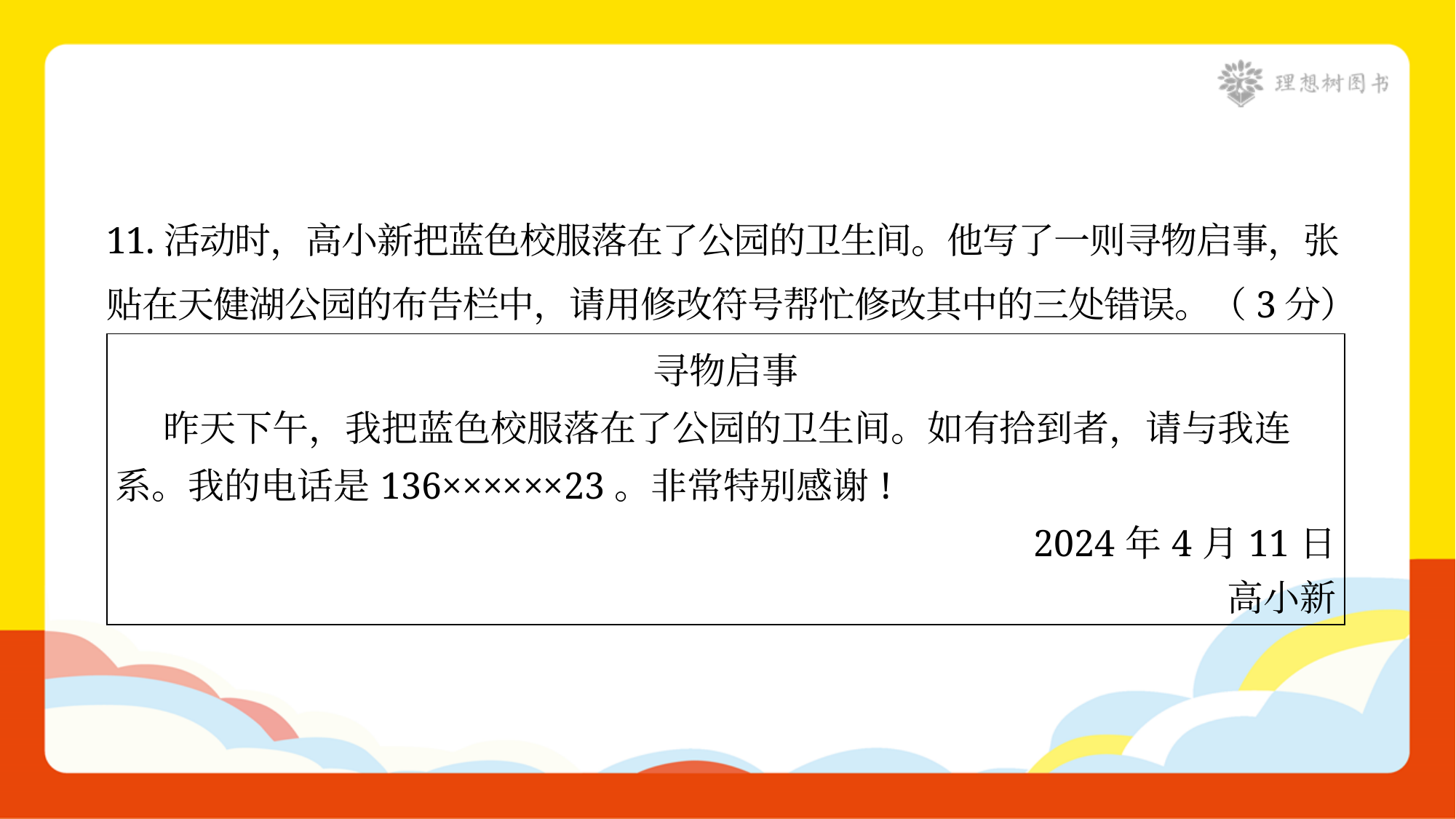

11.活动时，高小新把蓝色校服落在了公园的卫生间。他写了一则寻物启事，张
贴在天健湖公园的布告栏中，请用修改符号帮忙修改其中的三处错误。（3分）
| 寻物启事 昨天下午，我把蓝色校服落在了公园的卫生间。如有拾到者，请与我连 系。我的电话是136××××××23。非常特别感谢! 2024年4月11日 高小新 |
| --- |